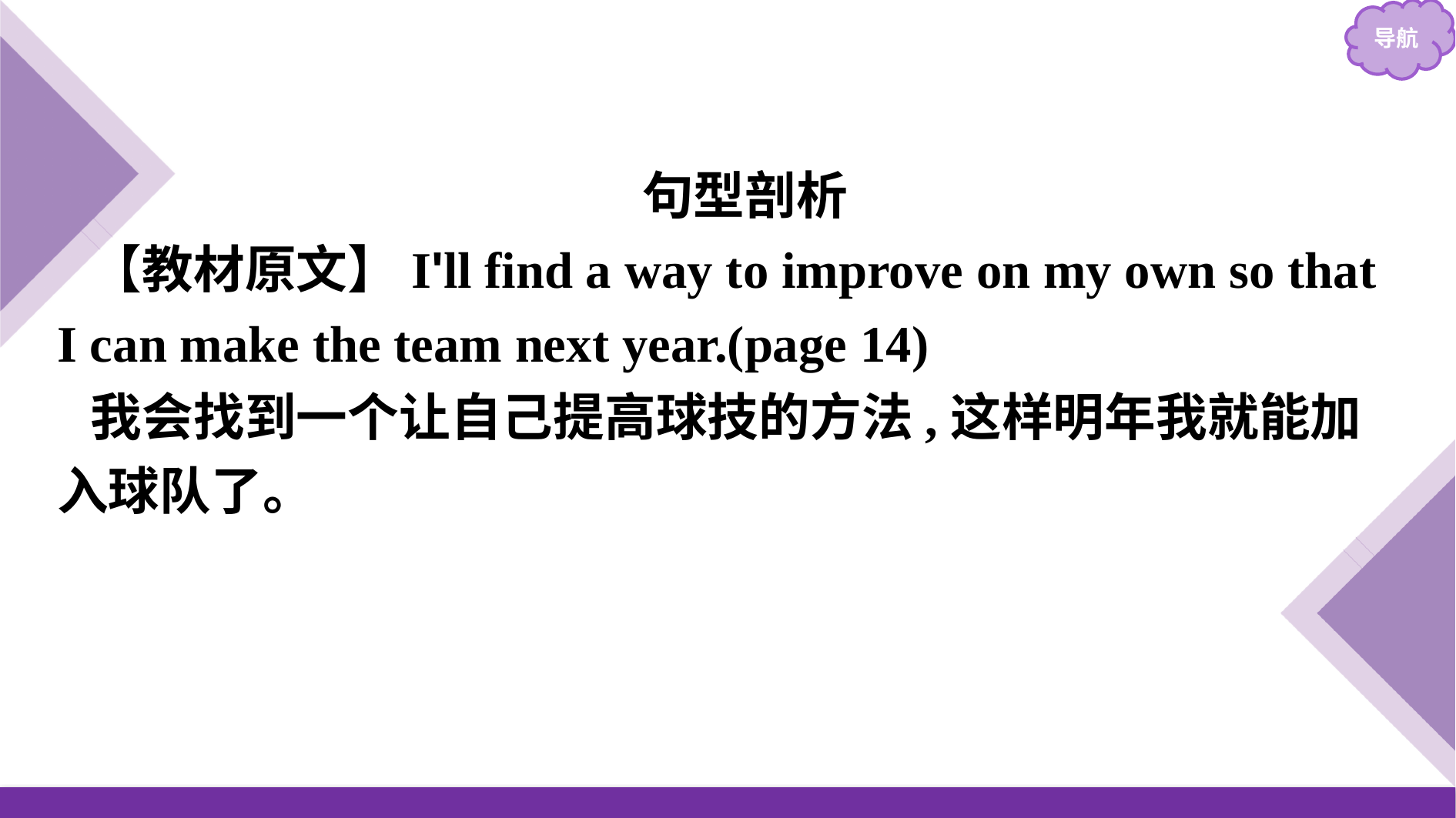

句型剖析
【教材原文】I'll find a way to improve on my own so that I can make the team next year.(page 14)
我会找到一个让自己提高球技的方法,这样明年我就能加入球队了。